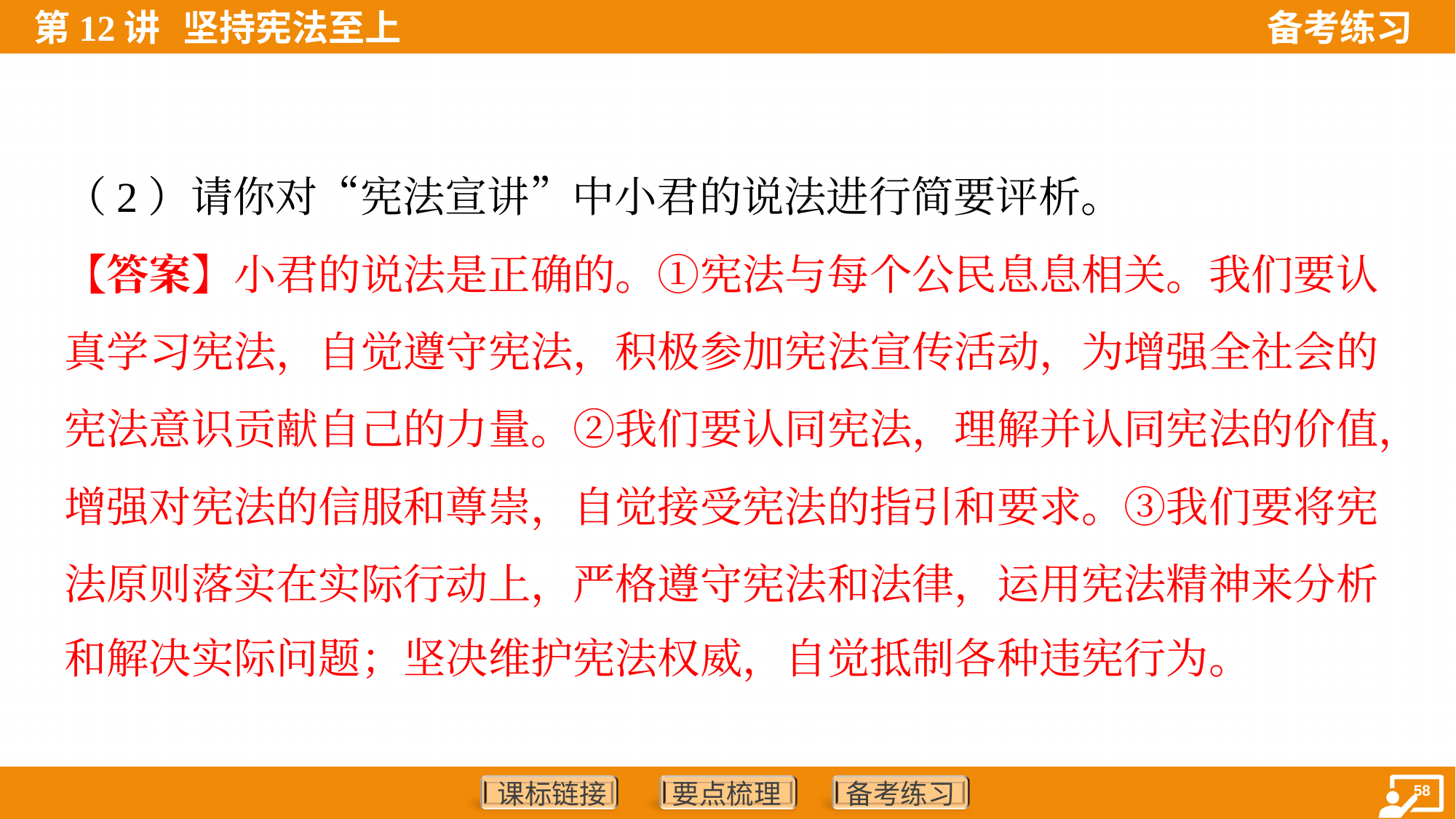

（2）请你对“宪法宣讲”中小君的说法进行简要评析。
【答案】小君的说法是正确的。①宪法与每个公民息息相关。我们要认
真学习宪法，自觉遵守宪法，积极参加宪法宣传活动，为增强全社会的
宪法意识贡献自己的力量。②我们要认同宪法，理解并认同宪法的价值，
增强对宪法的信服和尊崇，自觉接受宪法的指引和要求。③我们要将宪
法原则落实在实际行动上，严格遵守宪法和法律，运用宪法精神来分析
和解决实际问题；坚决维护宪法权威，自觉抵制各种违宪行为。